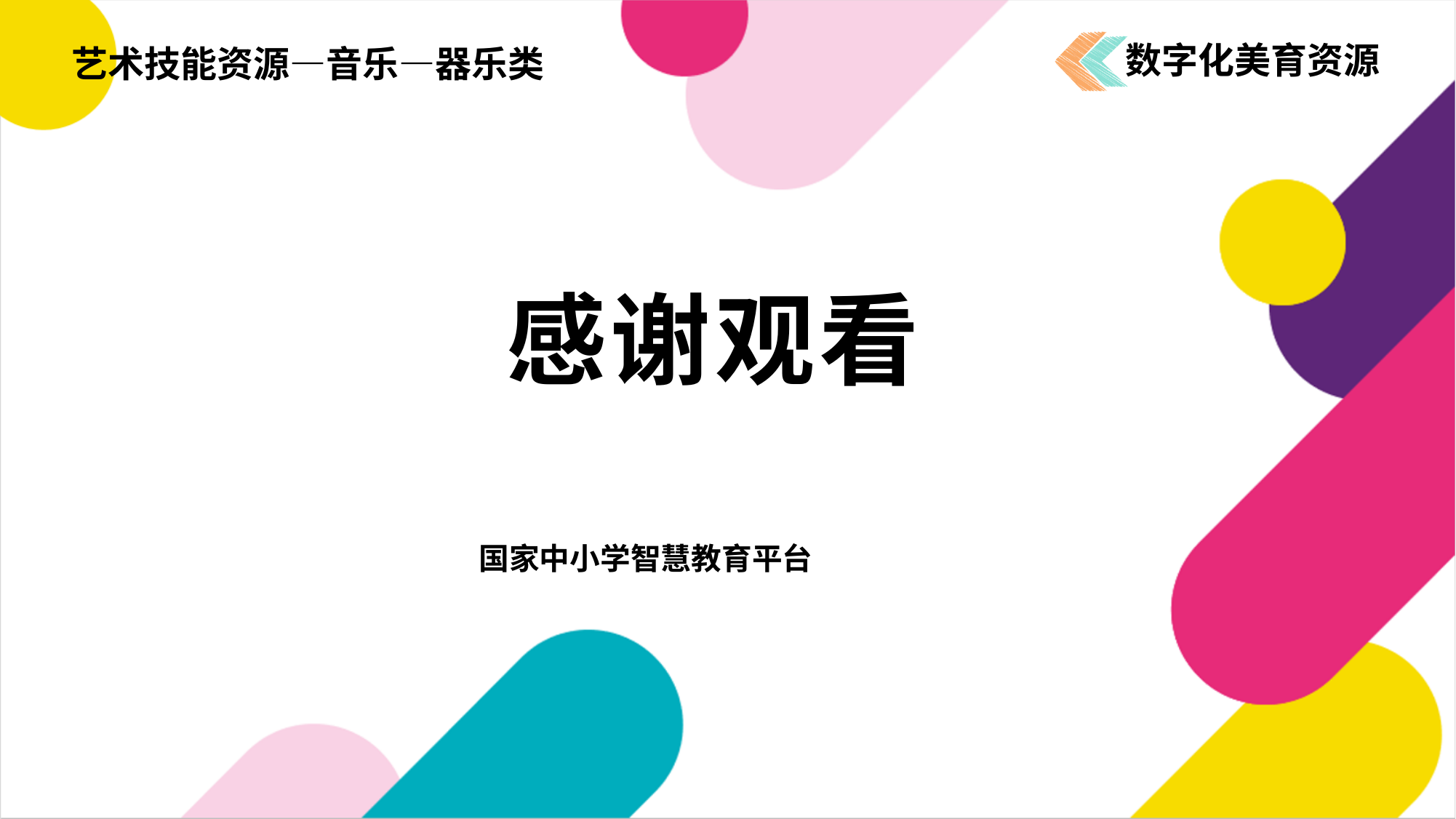

数字化美育资源
艺术技能资源—音乐—器乐类

感谢观看
 国家中小学智慧教育平台